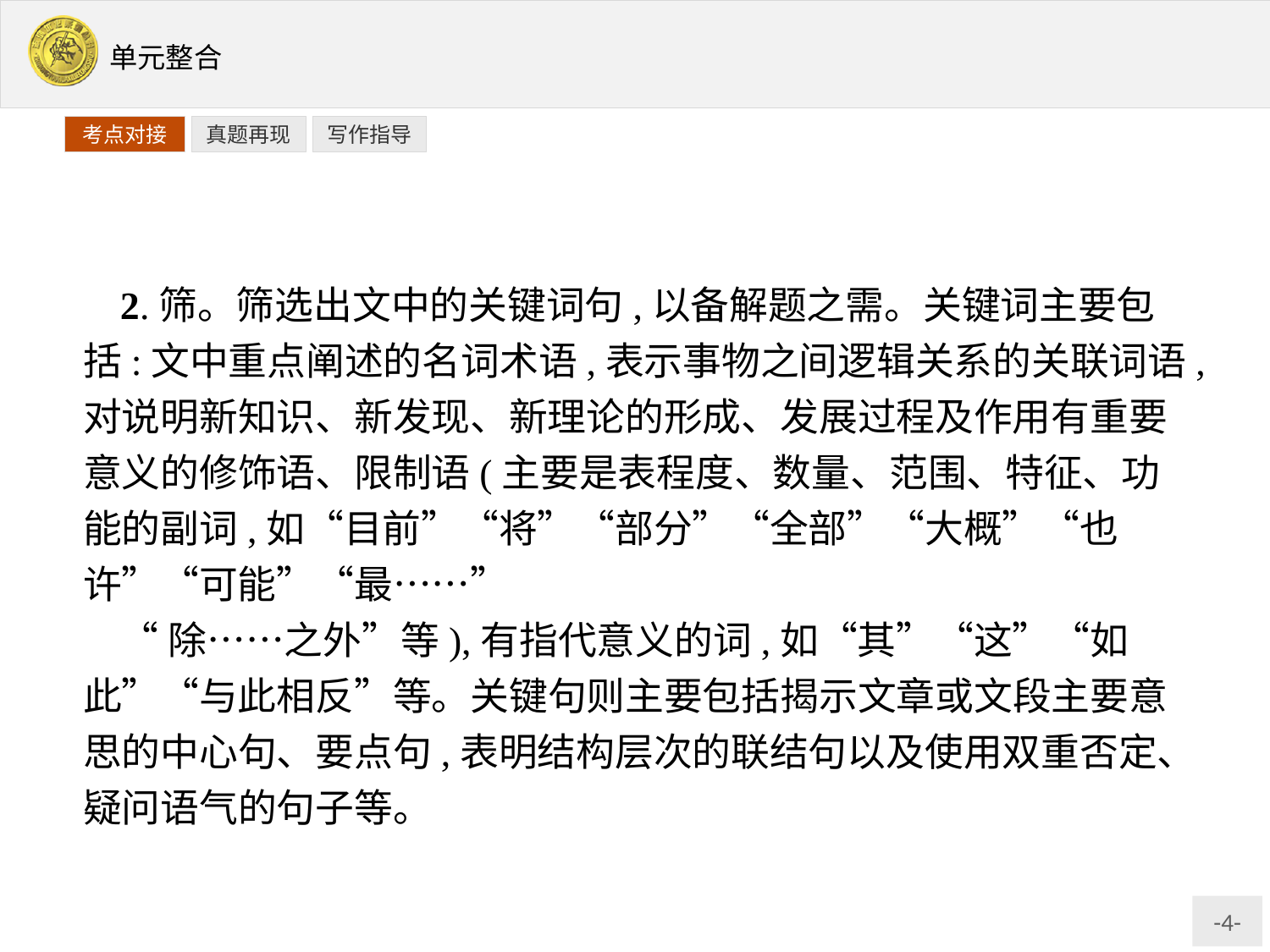

写作指导
考点对接
真题再现
2.筛。筛选出文中的关键词句,以备解题之需。关键词主要包括:文中重点阐述的名词术语,表示事物之间逻辑关系的关联词语,对说明新知识、新发现、新理论的形成、发展过程及作用有重要意义的修饰语、限制语(主要是表程度、数量、范围、特征、功能的副词,如“目前”“将”“部分”“全部”“大概”“也许”“可能”“最……”
“除……之外”等),有指代意义的词,如“其”“这”“如此”“与此相反”等。关键句则主要包括揭示文章或文段主要意思的中心句、要点句,表明结构层次的联结句以及使用双重否定、疑问语气的句子等。